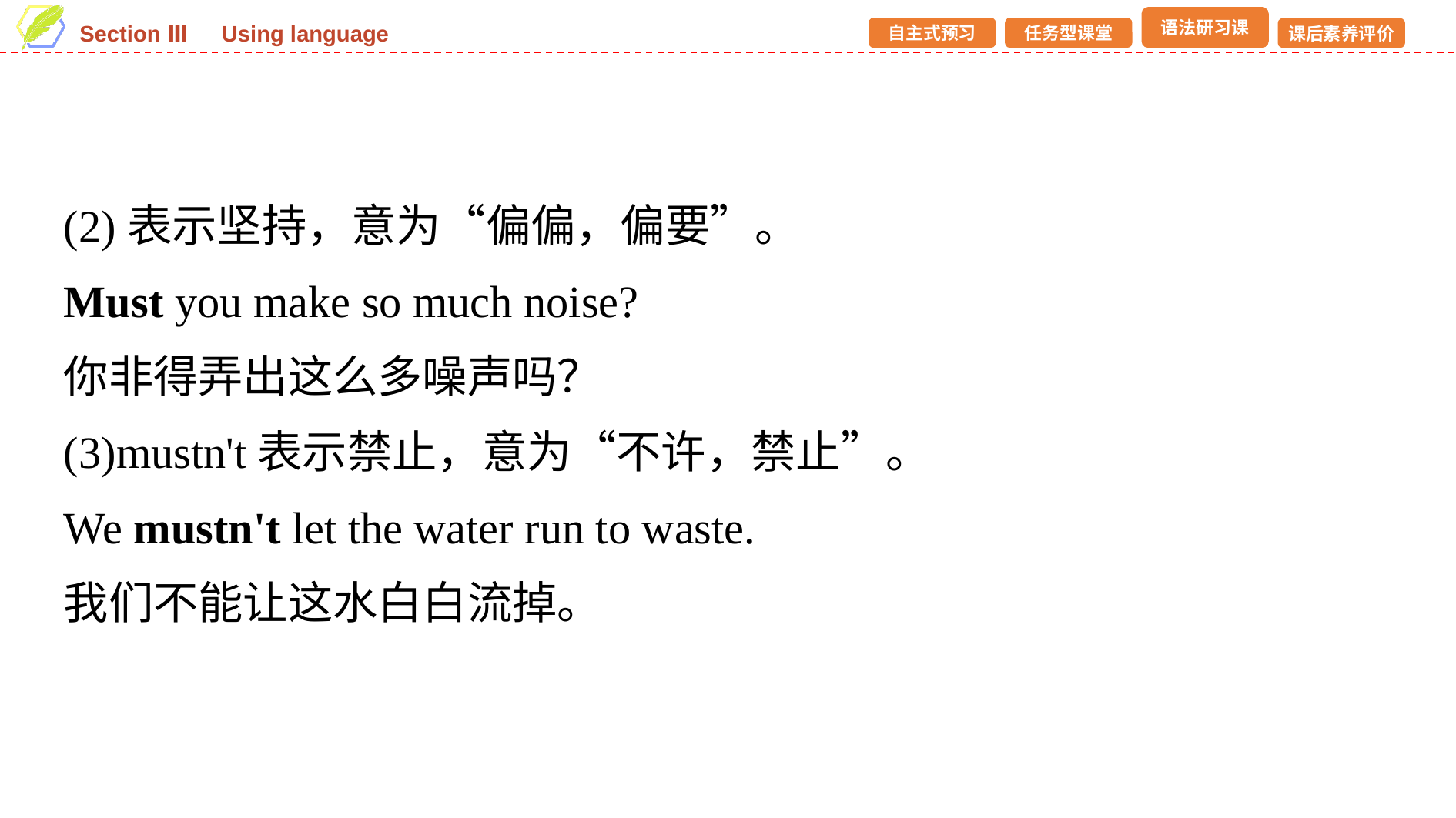

(2)表示坚持，意为“偏偏，偏要”。
Must you make so much noise?
你非得弄出这么多噪声吗？
(3)mustn't表示禁止，意为“不许，禁止”。
We mustn't let the water run to waste.
我们不能让这水白白流掉。